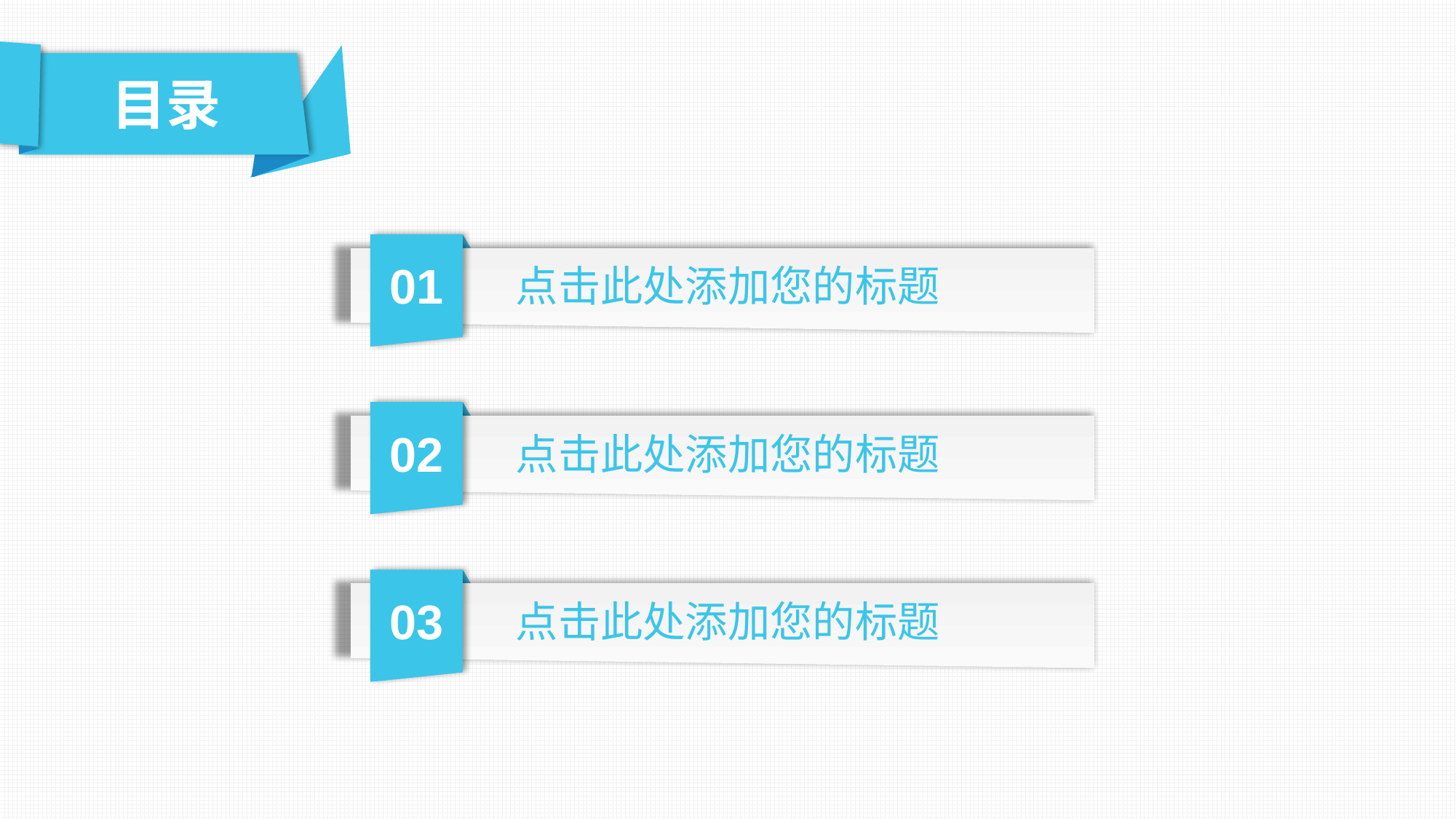

目录

01
点击此处添加您的标题

02
点击此处添加您的标题

03
点击此处添加您的标题